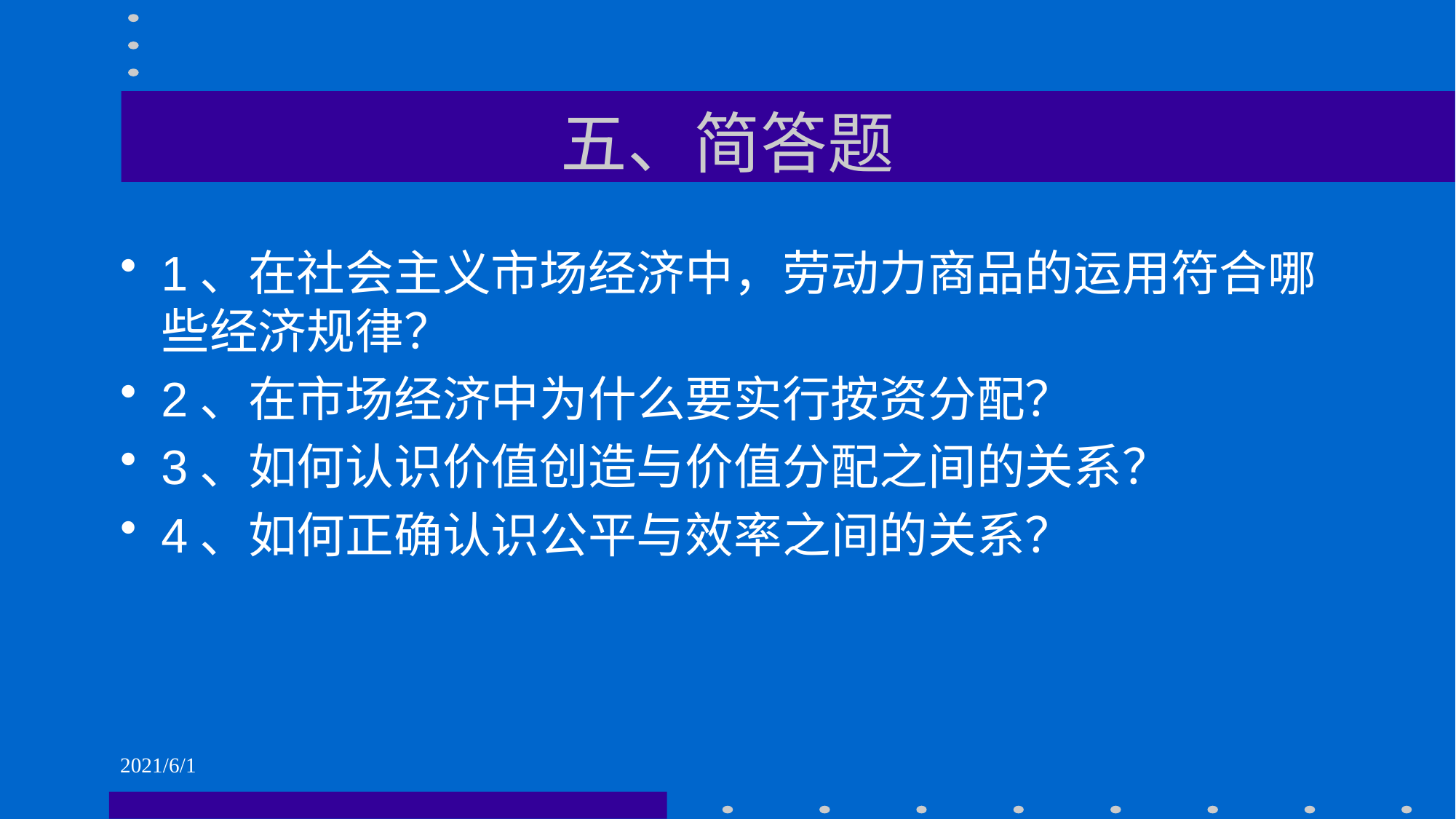

# 五、简答题
1、在社会主义市场经济中，劳动力商品的运用符合哪些经济规律？
2、在市场经济中为什么要实行按资分配？
3、如何认识价值创造与价值分配之间的关系？
4、如何正确认识公平与效率之间的关系？
2021/6/1